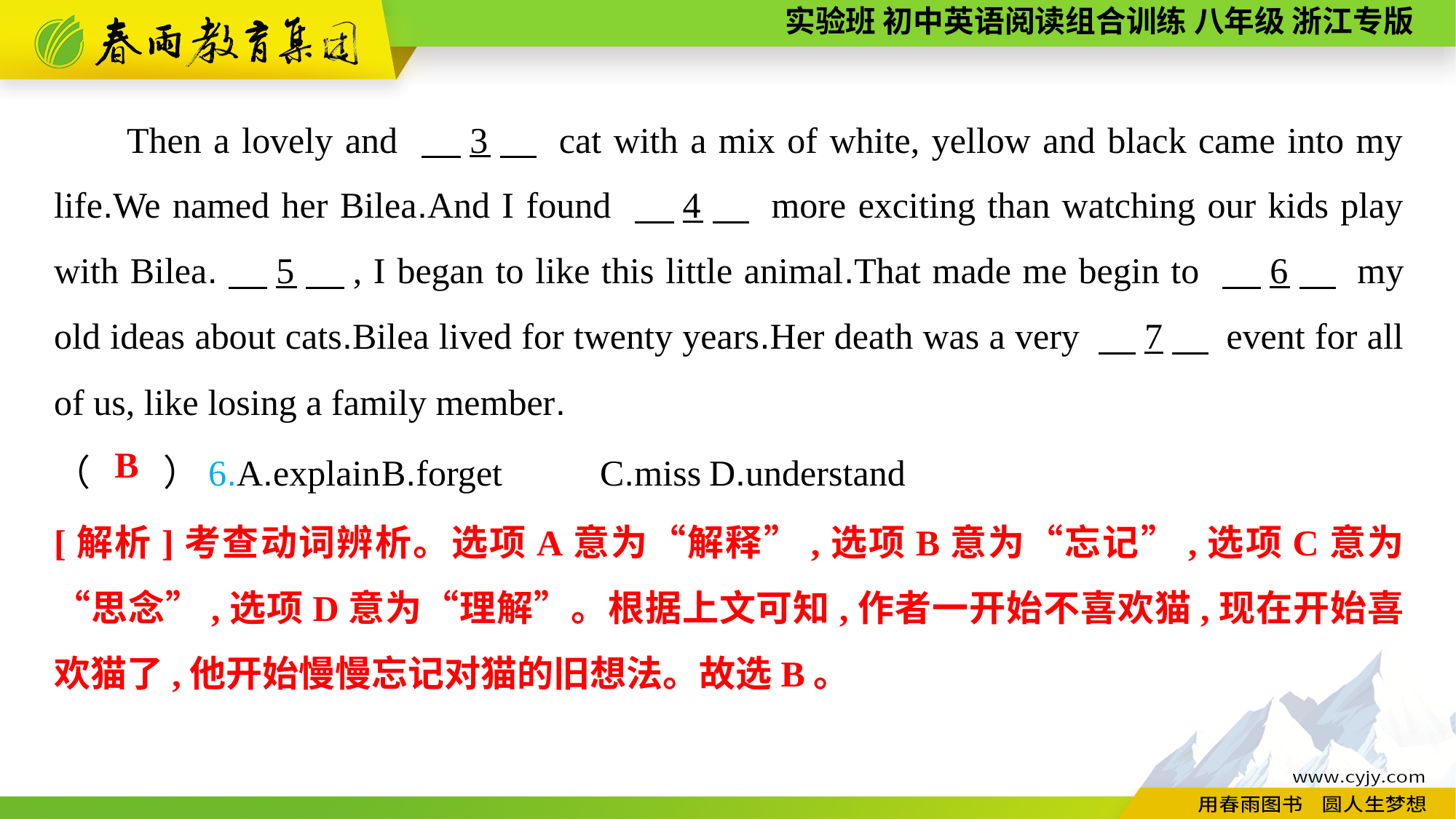

Then a lovely and 　3　 cat with a mix of white, yellow and black came into my life.We named her Bilea.And I found 　4　 more exciting than watching our kids play with Bilea.　5　, I began to like this little animal.That made me begin to 　6　 my old ideas about cats.Bilea lived for twenty years.Her death was a very 　7　 event for all of us, like losing a family member.
（　　）6.A.explain	B.forget	C.miss	D.understand
B
[解析]考查动词辨析。选项A意为“解释”,选项B意为“忘记”,选项C意为“思念”,选项D意为“理解”。根据上文可知,作者一开始不喜欢猫,现在开始喜欢猫了,他开始慢慢忘记对猫的旧想法。故选B。